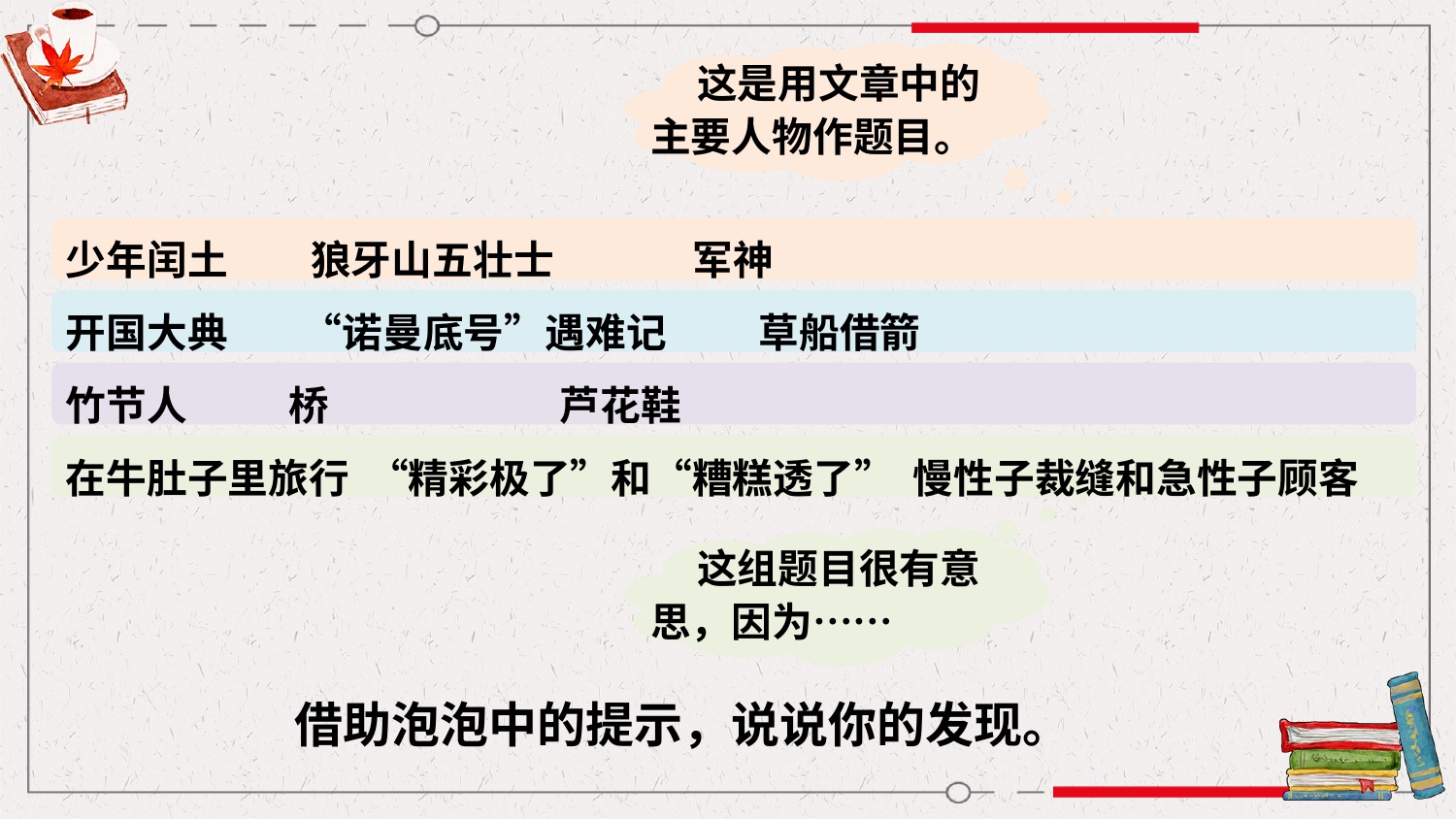

这是用文章中的主要人物作题目。
少年闰土         狼牙山五壮士               军神
开国大典        “诺曼底号”遇难记          草船借箭
竹节人           桥                         芦花鞋
在牛肚子里旅行  “精彩极了”和“糟糕透了”  慢性子裁缝和急性子顾客

    这组题目很有意思，因为……
借助泡泡中的提示，说说你的发现。